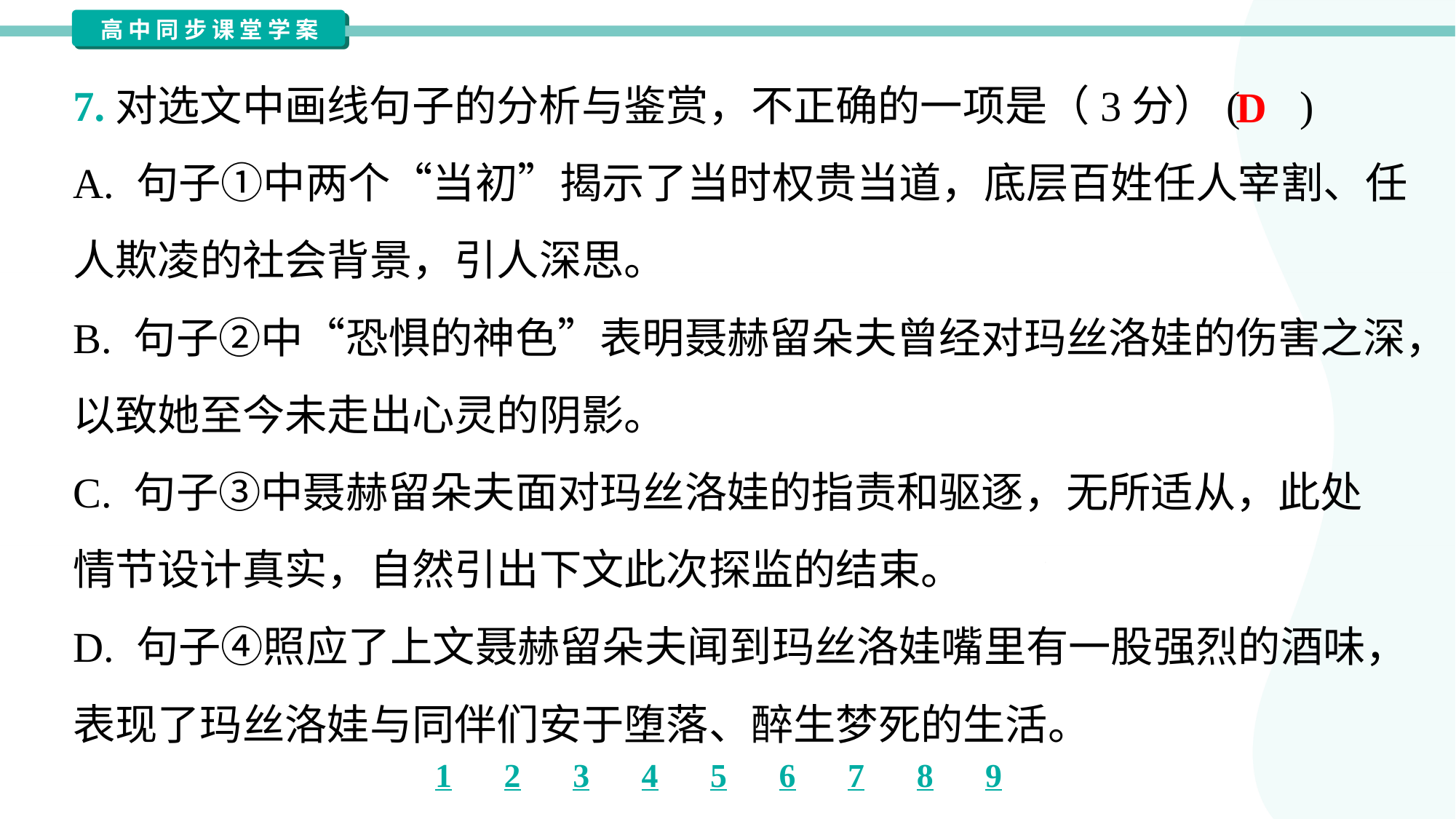

7.对选文中画线句子的分析与鉴赏，不正确的一项是（3分）(     )
D
A. 句子①中两个“当初”揭示了当时权贵当道，底层百姓任人宰割、任
人欺凌的社会背景，引人深思。
B. 句子②中“恐惧的神色”表明聂赫留朵夫曾经对玛丝洛娃的伤害之深，
以致她至今未走出心灵的阴影。
C. 句子③中聂赫留朵夫面对玛丝洛娃的指责和驱逐，无所适从，此处
情节设计真实，自然引出下文此次探监的结束。
D. 句子④照应了上文聂赫留朵夫闻到玛丝洛娃嘴里有一股强烈的酒味，
表现了玛丝洛娃与同伴们安于堕落、醉生梦死的生活。